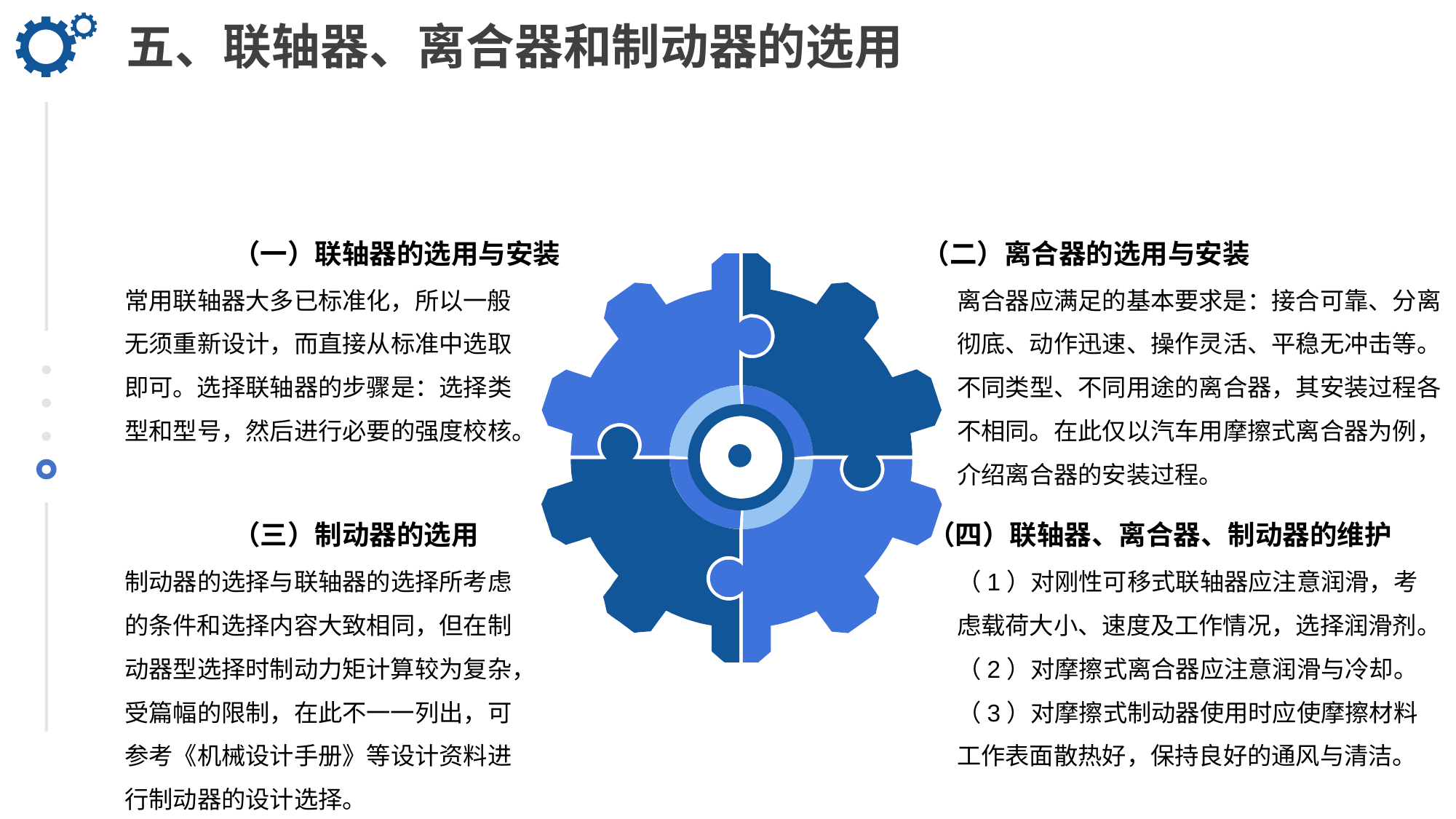

五、联轴器、离合器和制动器的选用
（一）联轴器的选用与安装
（二）离合器的选用与安装

常用联轴器大多已标准化，所以一般无须重新设计，而直接从标准中选取即可。选择联轴器的步骤是：选择类型和型号，然后进行必要的强度校核。
离合器应满足的基本要求是：接合可靠、分离彻底、动作迅速、操作灵活、平稳无冲击等。
不同类型、不同用途的离合器，其安装过程各不相同。在此仅以汽车用摩擦式离合器为例，介绍离合器的安装过程。
（三）制动器的选用
（四）联轴器、离合器、制动器的维护
制动器的选择与联轴器的选择所考虑的条件和选择内容大致相同，但在制动器型选择时制动力矩计算较为复杂，受篇幅的限制，在此不一一列出，可参考《机械设计手册》等设计资料进行制动器的设计选择。
（1）对刚性可移式联轴器应注意润滑，考虑载荷大小、速度及工作情况，选择润滑剂。
（2）对摩擦式离合器应注意润滑与冷却。
（3）对摩擦式制动器使用时应使摩擦材料工作表面散热好，保持良好的通风与清洁。
18